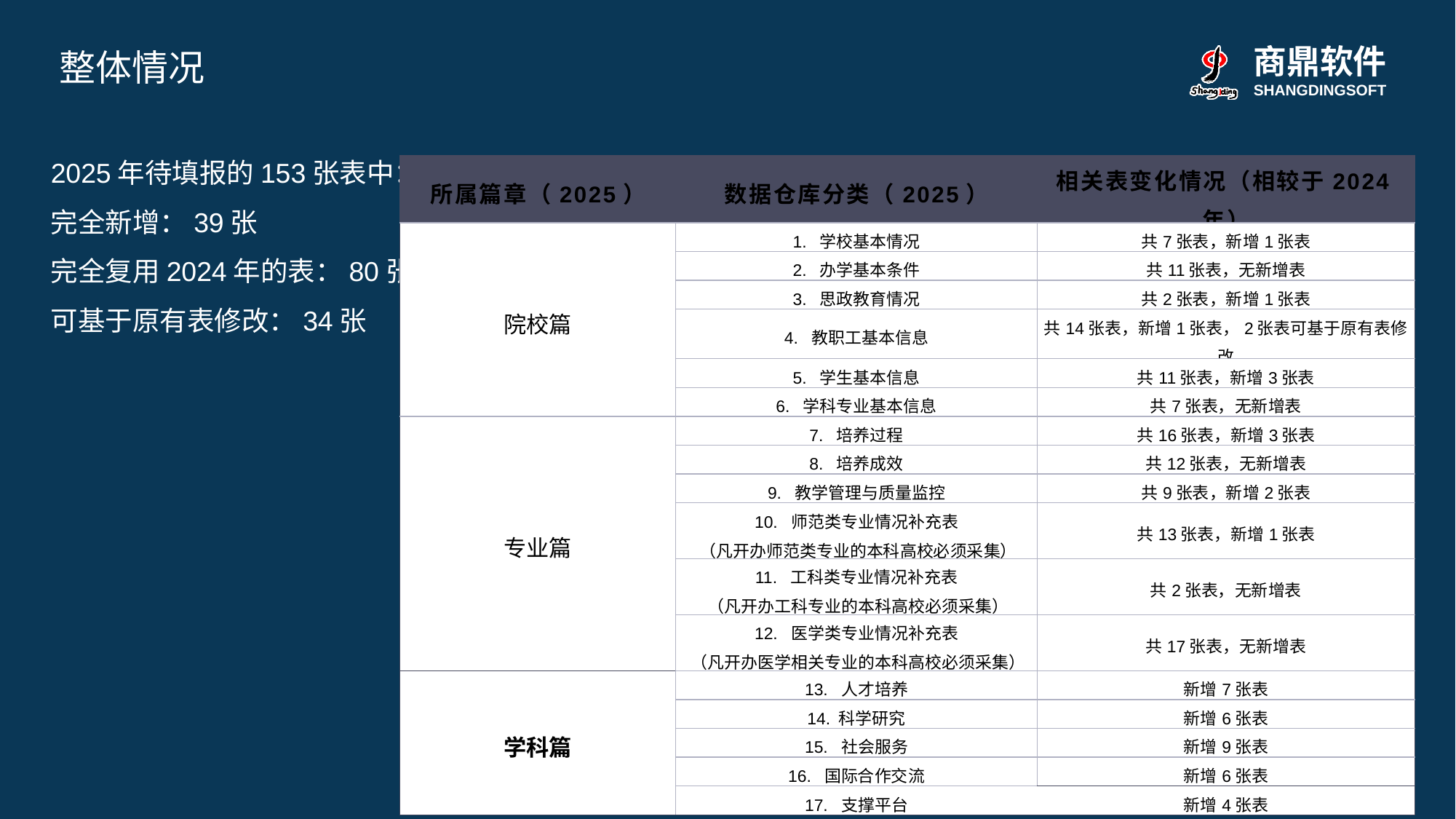

整体情况
2025年待填报的153张表中：
完全新增：39张
完全复用2024年的表：80张
可基于原有表修改：34张
| 所属篇章（2025） | 数据仓库分类（2025） | 相关表变化情况（相较于2024年） |
| --- | --- | --- |
| 院校篇 | 1. 学校基本情况 | 共7张表，新增1张表 |
|  | 2. 办学基本条件 | 共11张表，无新增表 |
|  | 3. 思政教育情况 | 共2张表，新增1张表 |
|  | 4. 教职工基本信息 | 共14张表，新增1张表，2张表可基于原有表修改 |
|  | 5. 学生基本信息 | 共11张表，新增3张表 |
|  | 6. 学科专业基本信息 | 共7张表，无新增表 |
| 专业篇 | 7. 培养过程 | 共16张表，新增3张表 |
|  | 8. 培养成效 | 共12张表，无新增表 |
|  | 9. 教学管理与质量监控 | 共9张表，新增2张表 |
|  | 10. 师范类专业情况补充表 （凡开办师范类专业的本科高校必须采集） | 共13张表，新增1张表 |
|  | 11. 工科类专业情况补充表 （凡开办工科专业的本科高校必须采集） | 共2张表，无新增表 |
|  | 12. 医学类专业情况补充表 （凡开办医学相关专业的本科高校必须采集） | 共17张表，无新增表 |
| 学科篇 | 13. 人才培养 | 新增7张表 |
|  | 14. 科学研究 | 新增6张表 |
|  | 15. 社会服务 | 新增9张表 |
|  | 16. 国际合作交流 | 新增6张表 |
|  | 17. 支撑平台 | 新增4张表 |